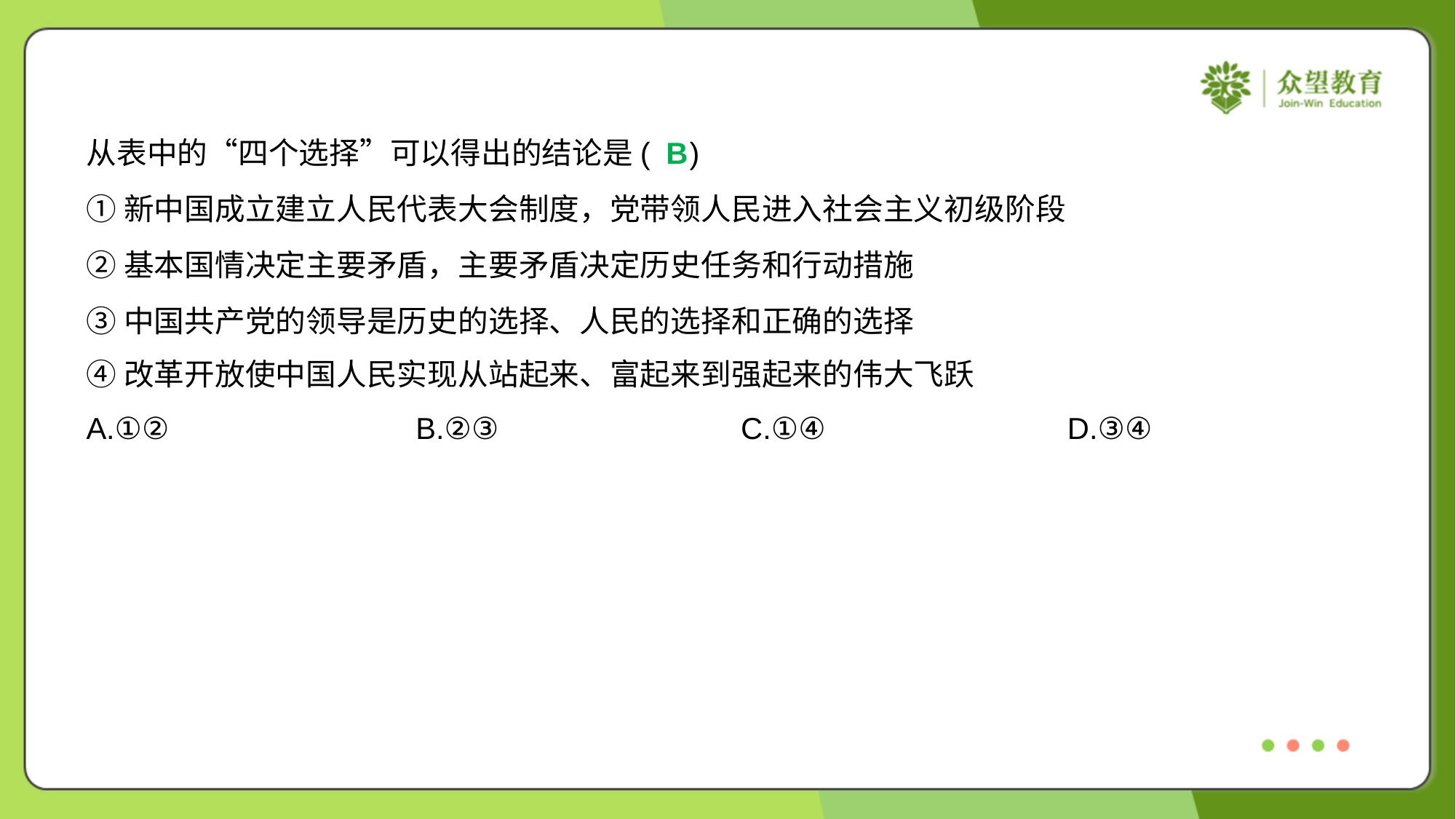

从表中的“四个选择”可以得出的结论是(     )
B
①新中国成立建立人民代表大会制度，党带领人民进入社会主义初级阶段
②基本国情决定主要矛盾，主要矛盾决定历史任务和行动措施
③中国共产党的领导是历史的选择、人民的选择和正确的选择
④改革开放使中国人民实现从站起来、富起来到强起来的伟大飞跃
A.①②	B.②③	C.①④	D.③④